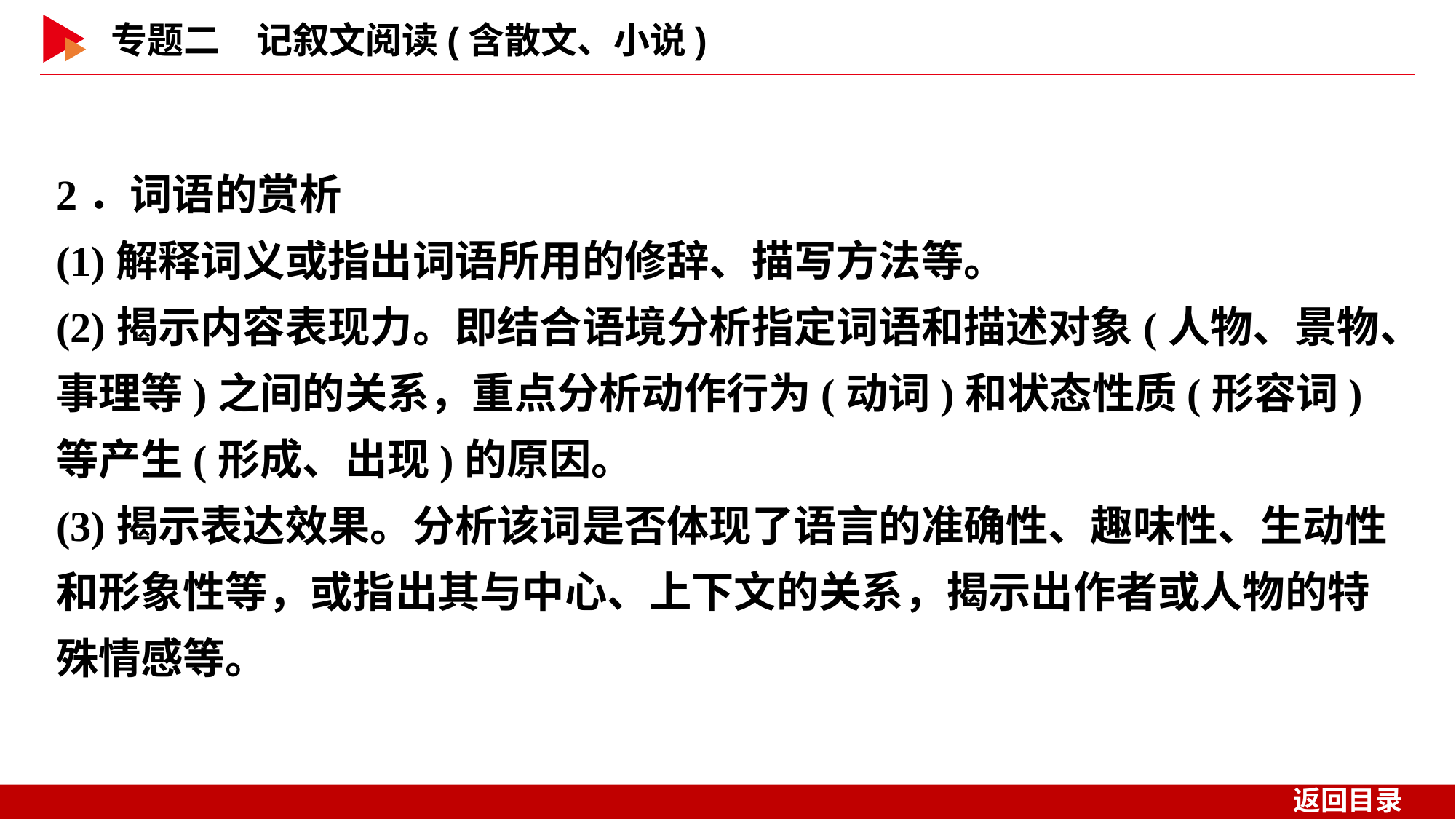

2．词语的赏析
(1)解释词义或指出词语所用的修辞、描写方法等。
(2)揭示内容表现力。即结合语境分析指定词语和描述对象(人物、景物、事理等)之间的关系，重点分析动作行为(动词)和状态性质(形容词)等产生(形成、出现)的原因。
(3)揭示表达效果。分析该词是否体现了语言的准确性、趣味性、生动性和形象性等，或指出其与中心、上下文的关系，揭示出作者或人物的特殊情感等。